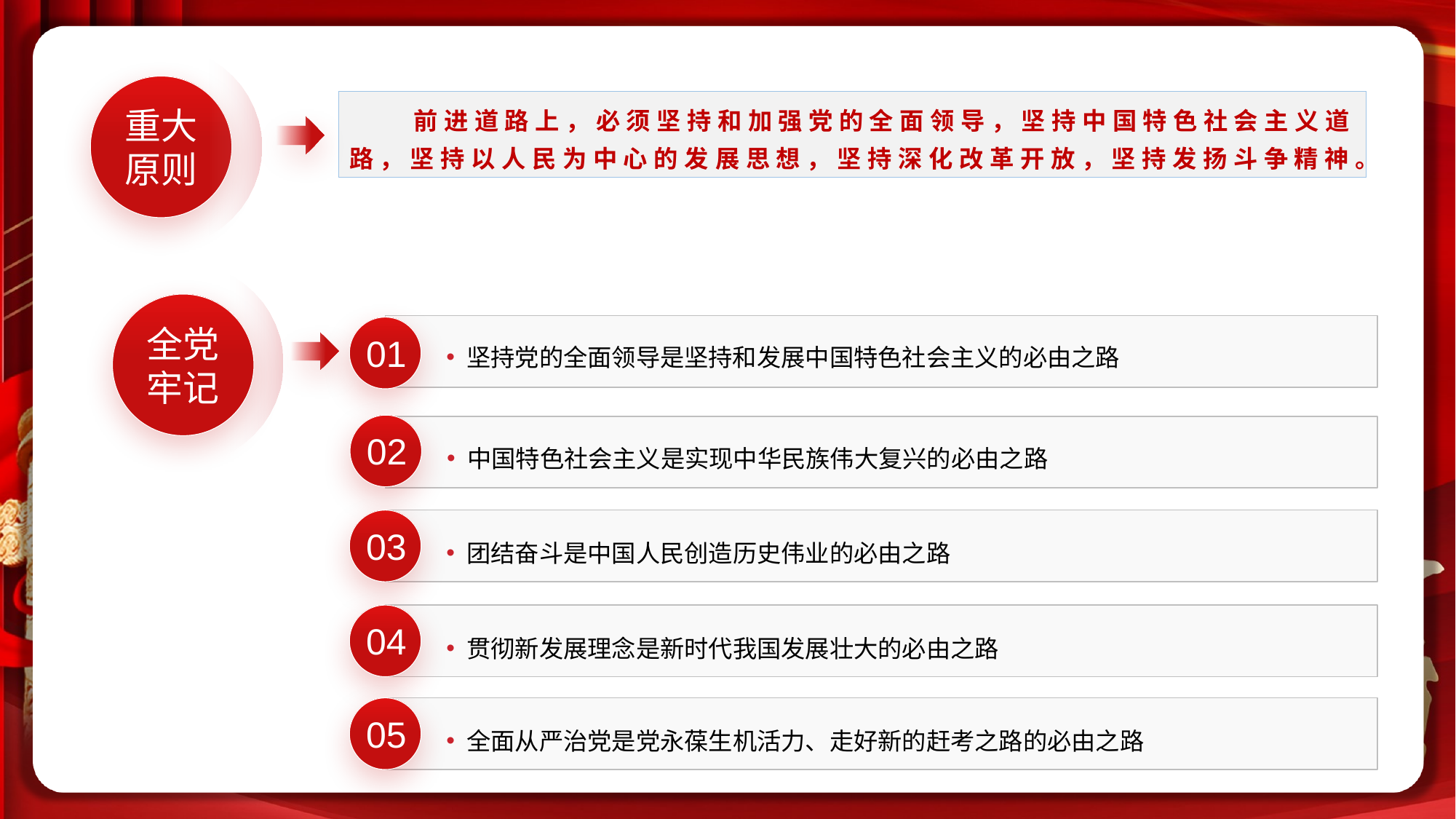

重大
原则
     前进道路上，必须坚持和加强党的全面领导，坚持中国特色社会主义道路，坚持以人民为中心的发展思想，坚持深化改革开放，坚持发扬斗争精神。

全党
牢记

01
坚持党的全面领导是坚持和发展中国特色社会主义的必由之路

02

中国特色社会主义是实现中华民族伟大复兴的必由之路

03
团结奋斗是中国人民创造历史伟业的必由之路

04
贯彻新发展理念是新时代我国发展壮大的必由之路

05
全面从严治党是党永葆生机活力、走好新的赶考之路的必由之路